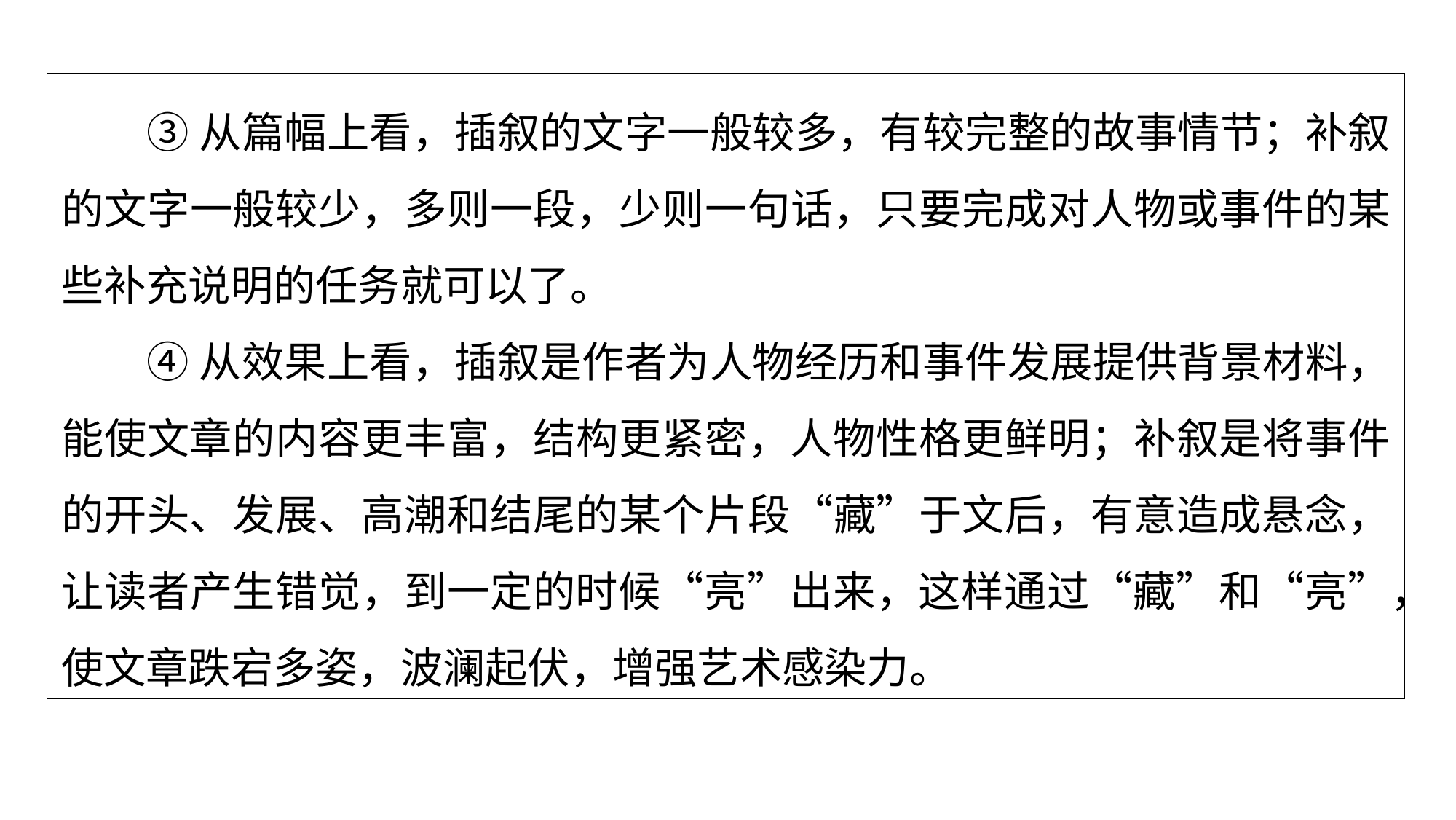

③从篇幅上看，插叙的文字一般较多，有较完整的故事情节；补叙的文字一般较少，多则一段，少则一句话，只要完成对人物或事件的某些补充说明的任务就可以了。
④从效果上看，插叙是作者为人物经历和事件发展提供背景材料，能使文章的内容更丰富，结构更紧密，人物性格更鲜明；补叙是将事件的开头、发展、高潮和结尾的某个片段“藏”于文后，有意造成悬念，让读者产生错觉，到一定的时候“亮”出来，这样通过“藏”和“亮”，使文章跌宕多姿，波澜起伏，增强艺术感染力。